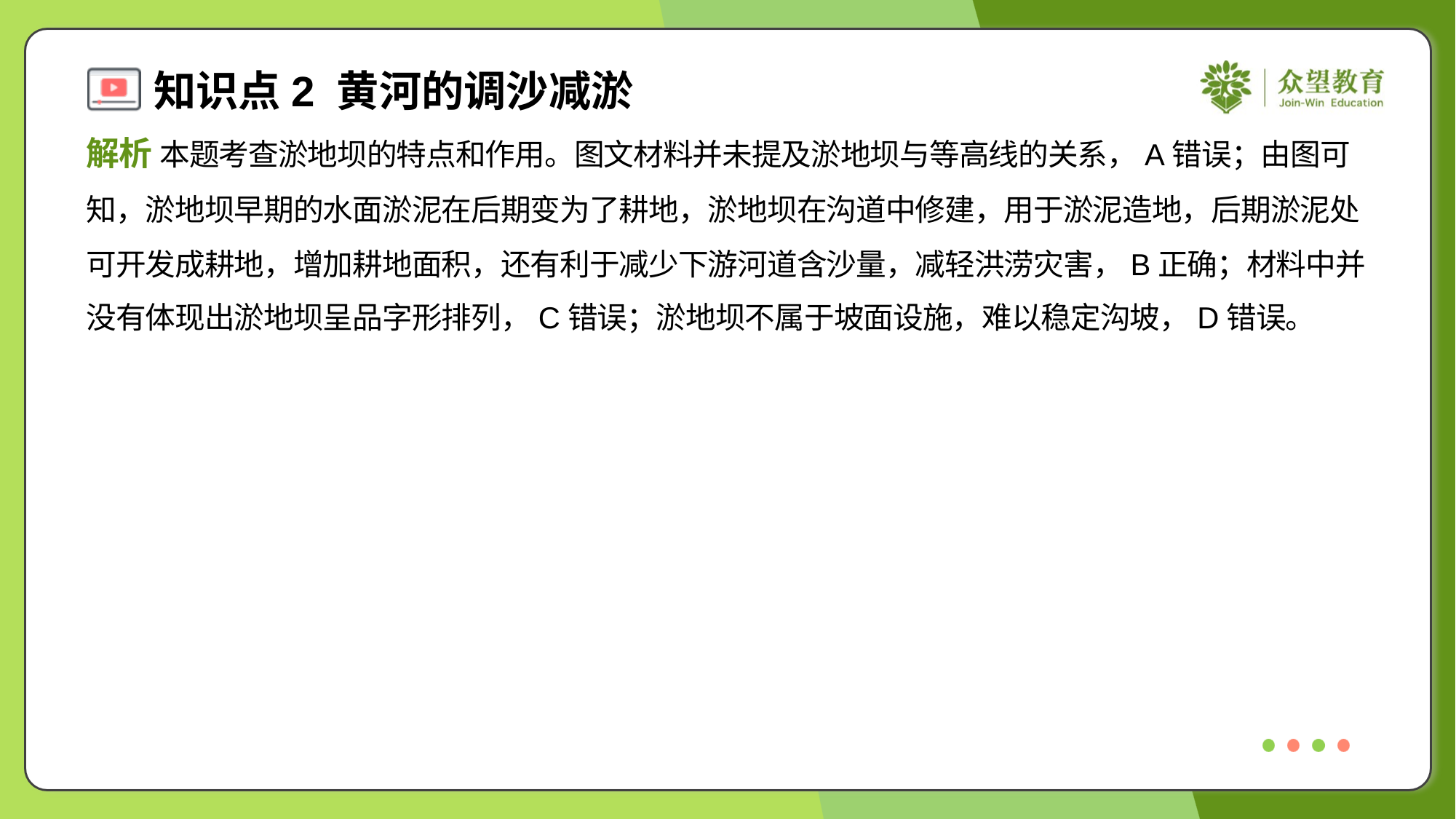

解析 本题考查淤地坝的特点和作用。图文材料并未提及淤地坝与等高线的关系，A错误；由图可
知，淤地坝早期的水面淤泥在后期变为了耕地，淤地坝在沟道中修建，用于淤泥造地，后期淤泥处
可开发成耕地，增加耕地面积，还有利于减少下游河道含沙量，减轻洪涝灾害，B正确；材料中并
没有体现出淤地坝呈品字形排列，C错误；淤地坝不属于坡面设施，难以稳定沟坡，D错误。